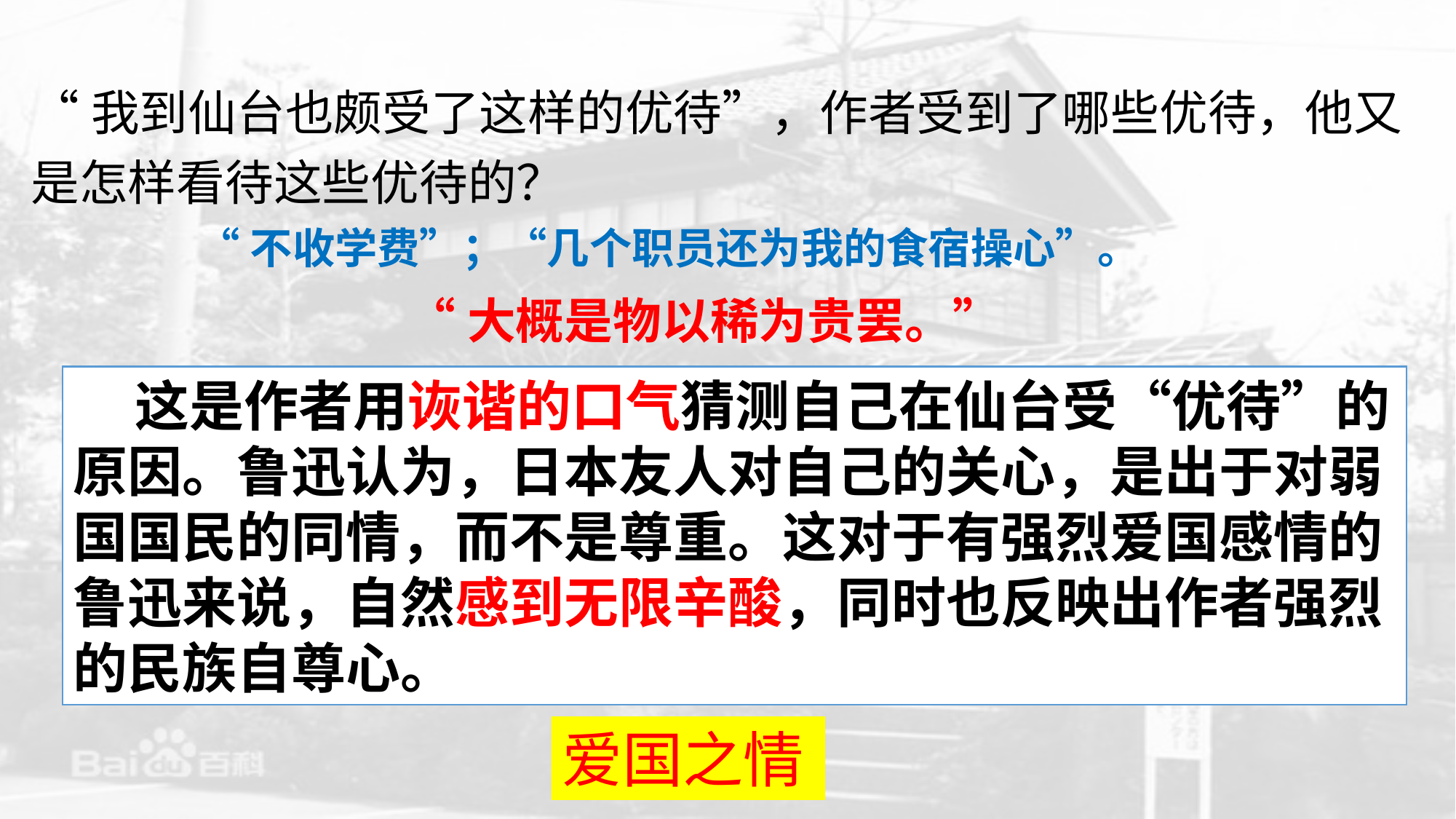

“我到仙台也颇受了这样的优待”，作者受到了哪些优待，他又是怎样看待这些优待的？
“不收学费”；“几个职员还为我的食宿操心”。
“大概是物以稀为贵罢。”
         这是作者用诙谐的口气猜测自己在仙台受“优待”的原因。鲁迅认为，日本友人对自己的关心，是出于对弱国国民的同情，而不是尊重。这对于有强烈爱国感情的鲁迅来说，自然感到无限辛酸，同时也反映出作者强烈的民族自尊心。
爱国之情